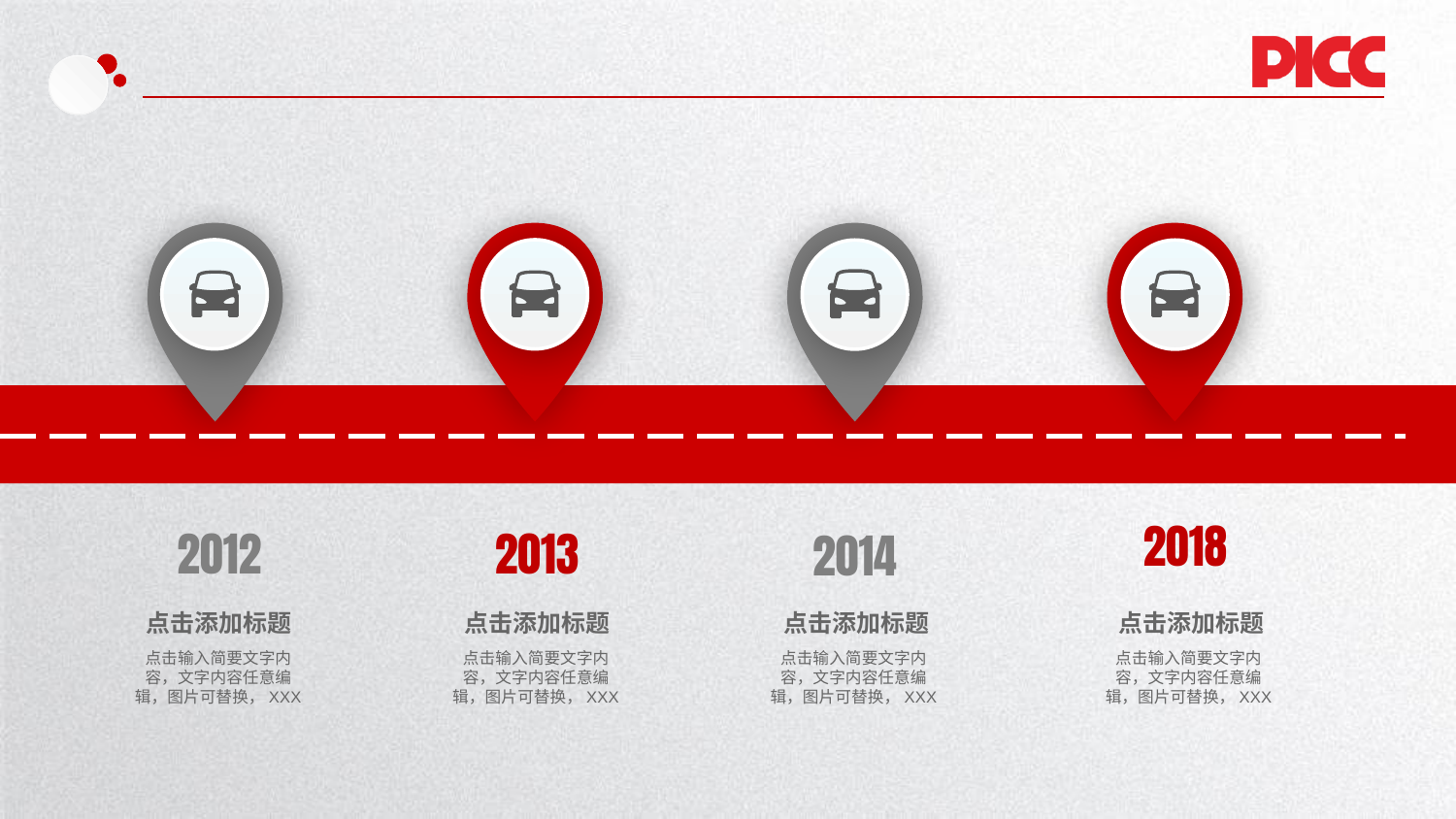

2018
2012
2013
2014
点击添加标题
点击输入简要文字内容，文字内容任意编辑，图片可替换，XXX
点击添加标题
点击输入简要文字内容，文字内容任意编辑，图片可替换，XXX
点击添加标题
点击输入简要文字内容，文字内容任意编辑，图片可替换，XXX
点击添加标题
点击输入简要文字内容，文字内容任意编辑，图片可替换，XXX